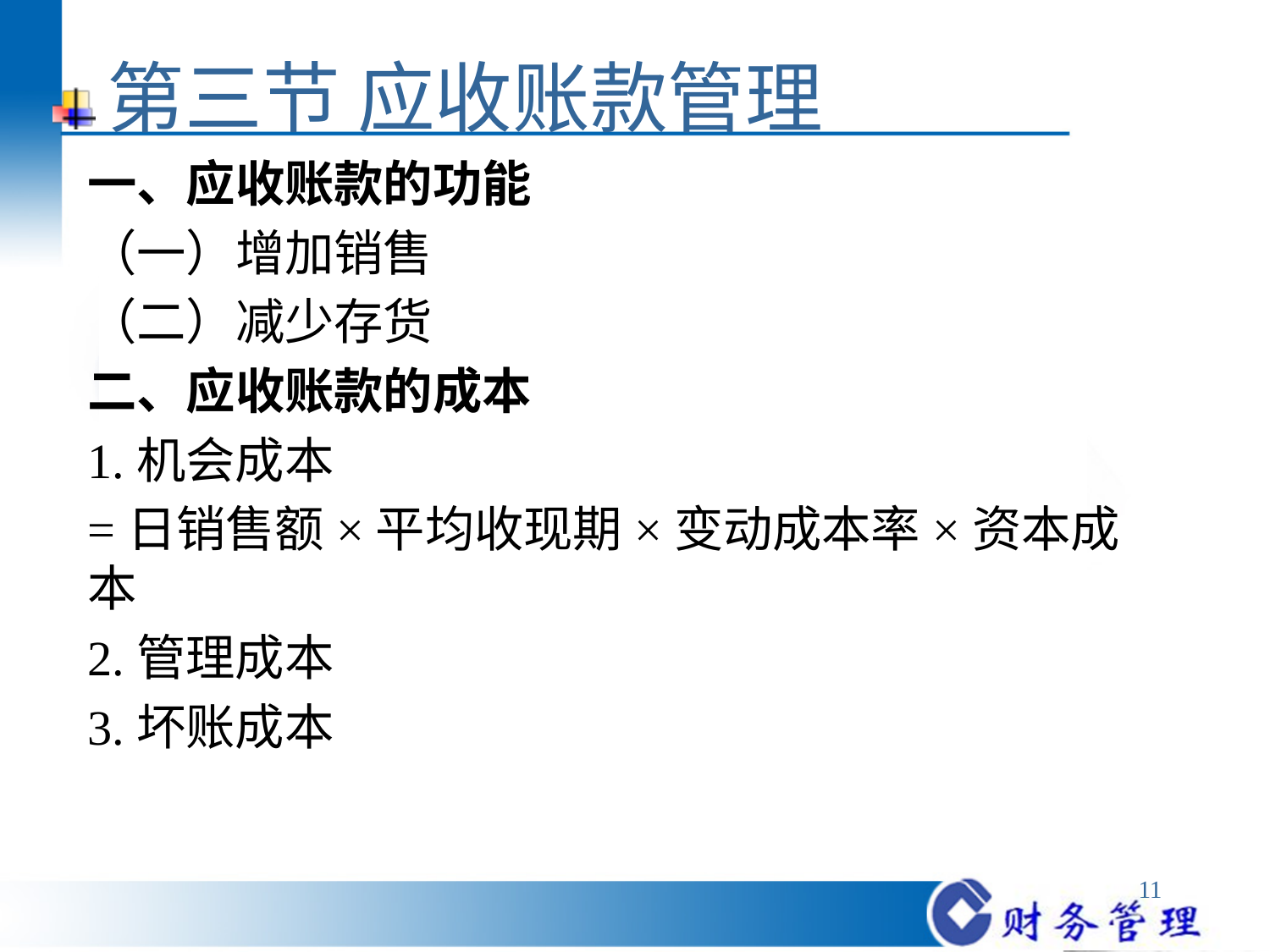

# 第三节 应收账款管理
一、应收账款的功能
（一）增加销售
（二）减少存货
二、应收账款的成本
1.机会成本
=日销售额×平均收现期×变动成本率×资本成本
2.管理成本
3.坏账成本
11